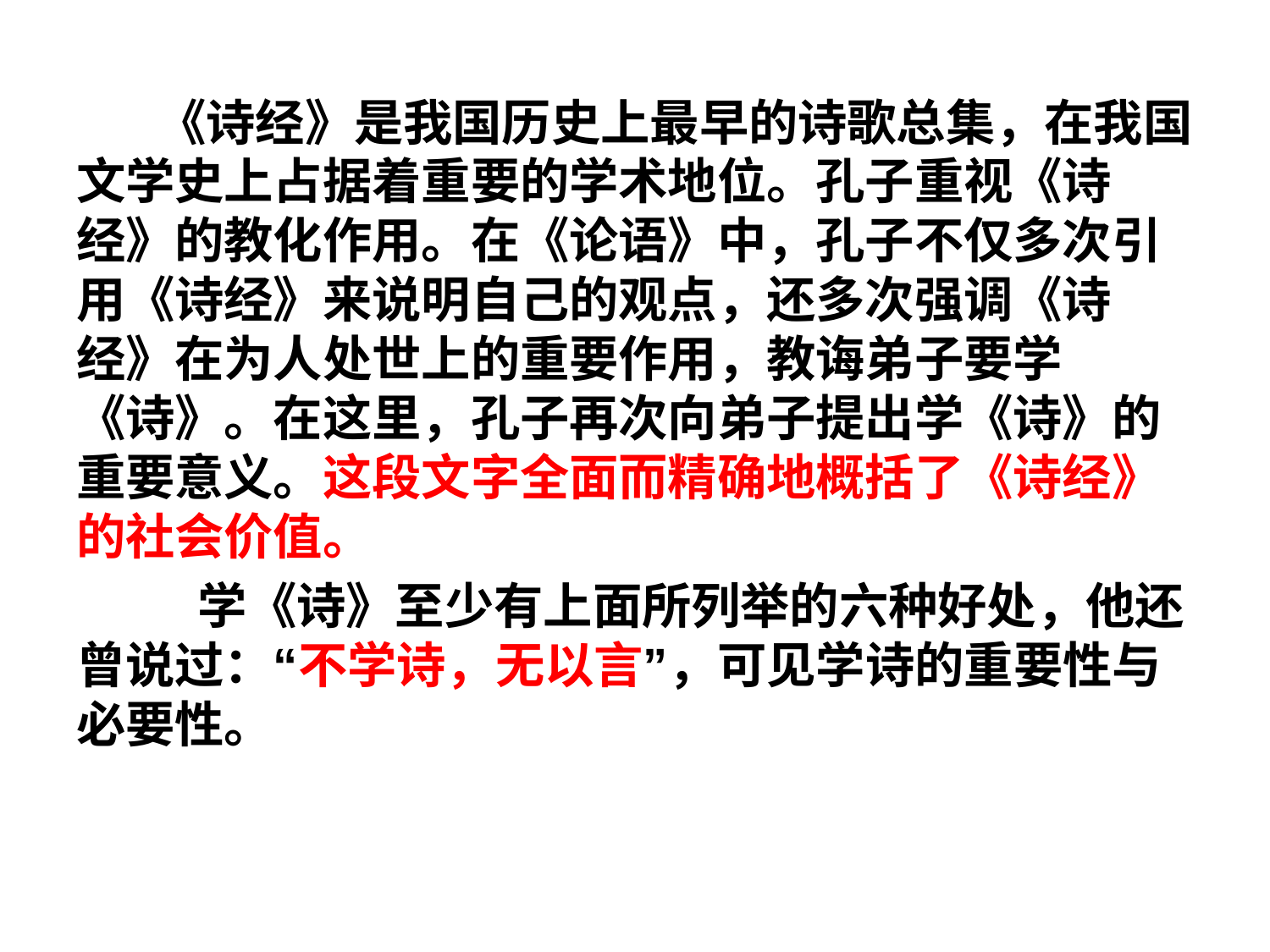

《诗经》是我国历史上最早的诗歌总集，在我国文学史上占据着重要的学术地位。孔子重视《诗经》的教化作用。在《论语》中，孔子不仅多次引用《诗经》来说明自己的观点，还多次强调《诗经》在为人处世上的重要作用，教诲弟子要学《诗》。在这里，孔子再次向弟子提出学《诗》的重要意义。这段文字全面而精确地概括了《诗经》的社会价值。
        学《诗》至少有上面所列举的六种好处，他还曾说过：“不学诗，无以言”，可见学诗的重要性与必要性。